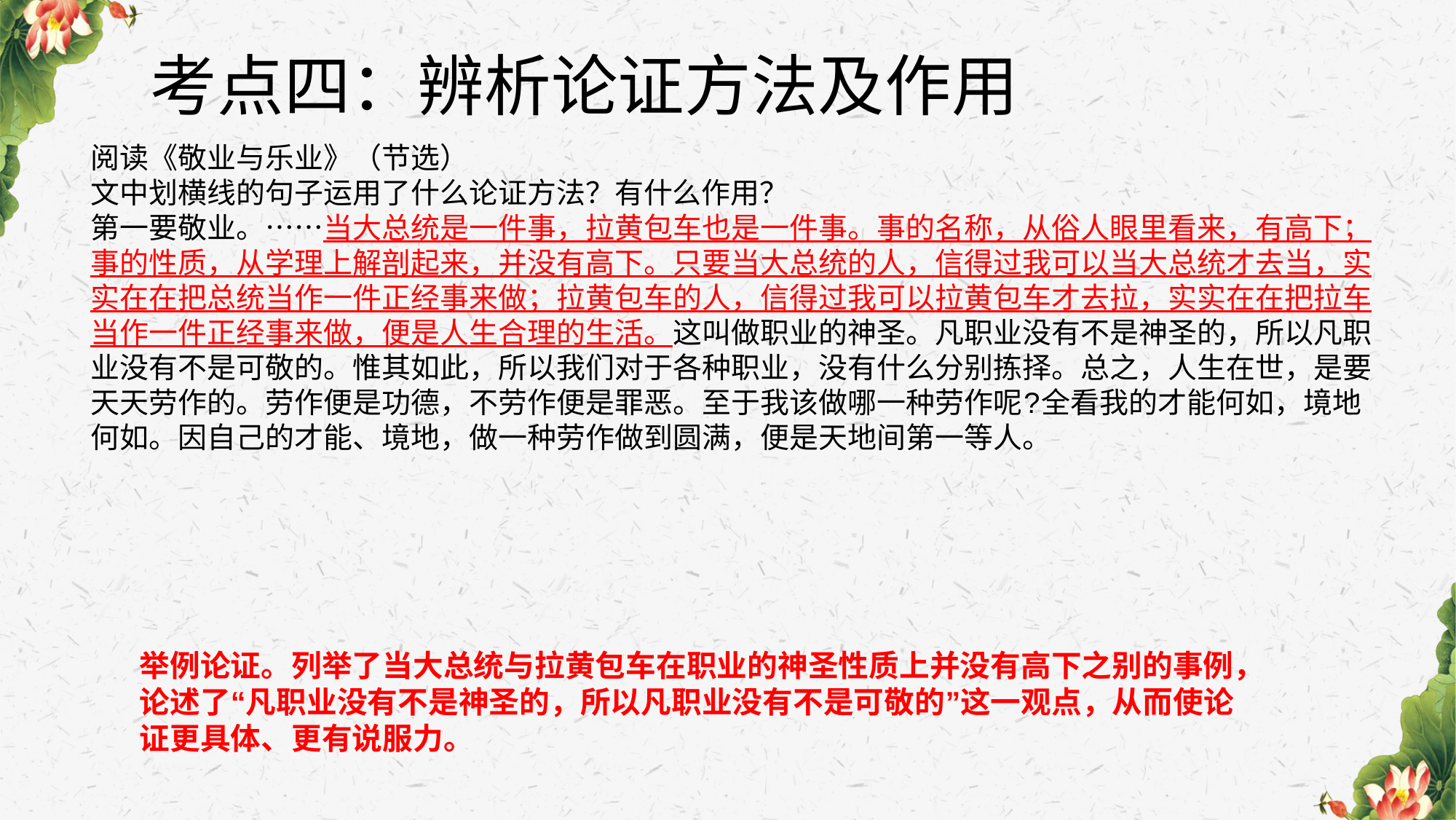

# 考点四：辨析论证方法及作用
阅读《敬业与乐业》（节选）
文中划横线的句子运用了什么论证方法？有什么作用？
第一要敬业。……当大总统是一件事，拉黄包车也是一件事。事的名称，从俗人眼里看来，有高下；事的性质，从学理上解剖起来，并没有高下。只要当大总统的人，信得过我可以当大总统才去当，实实在在把总统当作一件正经事来做；拉黄包车的人，信得过我可以拉黄包车才去拉，实实在在把拉车当作一件正经事来做，便是人生合理的生活。这叫做职业的神圣。凡职业没有不是神圣的，所以凡职业没有不是可敬的。惟其如此，所以我们对于各种职业，没有什么分别拣择。总之，人生在世，是要天天劳作的。劳作便是功德，不劳作便是罪恶。至于我该做哪一种劳作呢?全看我的才能何如，境地何如。因自己的才能、境地，做一种劳作做到圆满，便是天地间第一等人。

举例论证。列举了当大总统与拉黄包车在职业的神圣性质上并没有高下之别的事例，论述了“凡职业没有不是神圣的，所以凡职业没有不是可敬的”这一观点，从而使论证更具体、更有说服力。